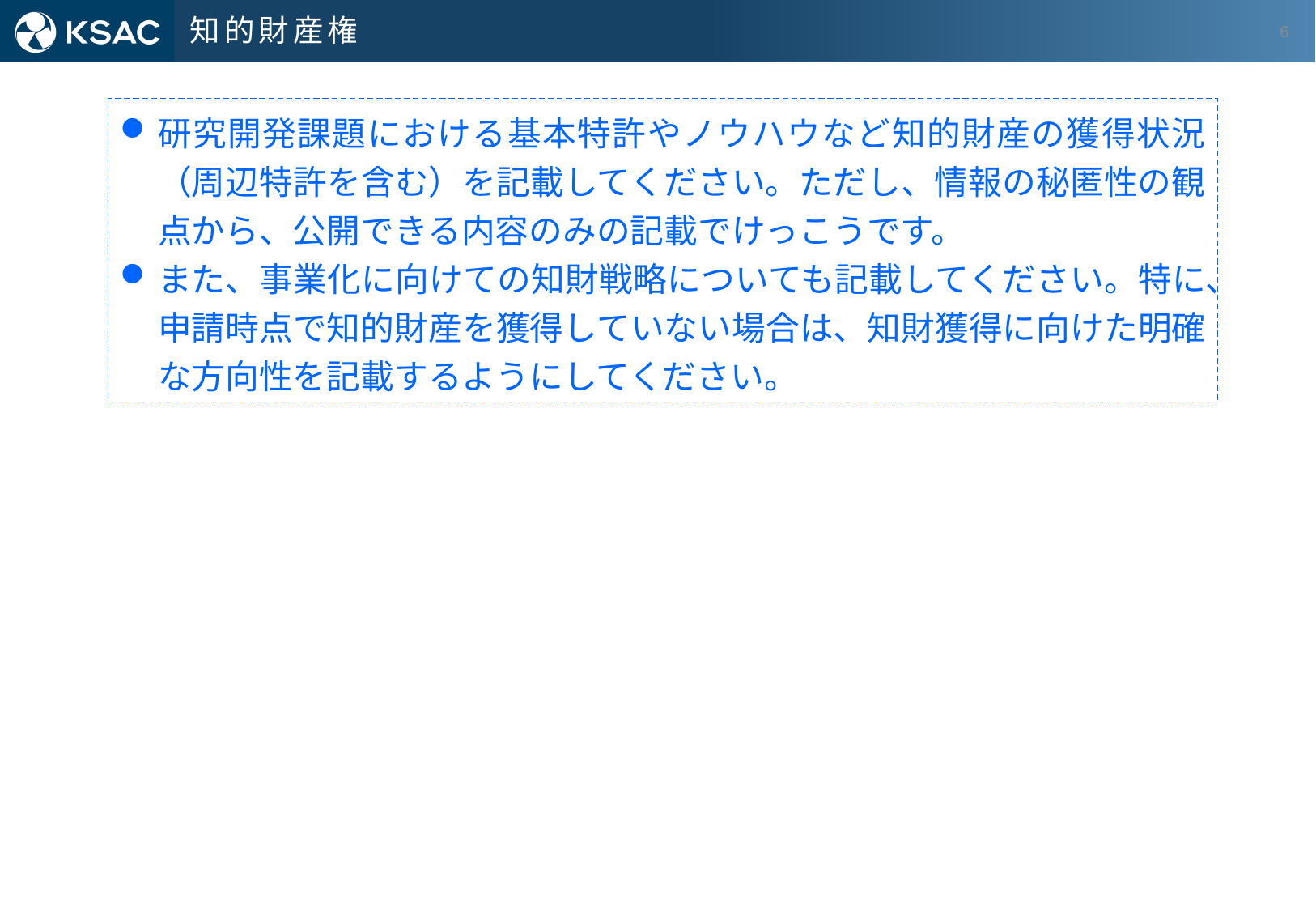

知的財産権
6
研究開発課題における基本特許やノウハウなど知的財産の獲得状況（周辺特許を含む）を記載してください。ただし、情報の秘匿性の観点から、公開できる内容のみの記載でけっこうです。
また、事業化に向けての知財戦略についても記載してください。特に、申請時点で知的財産を獲得していない場合は、知財獲得に向けた明確な方向性を記載するようにしてください。